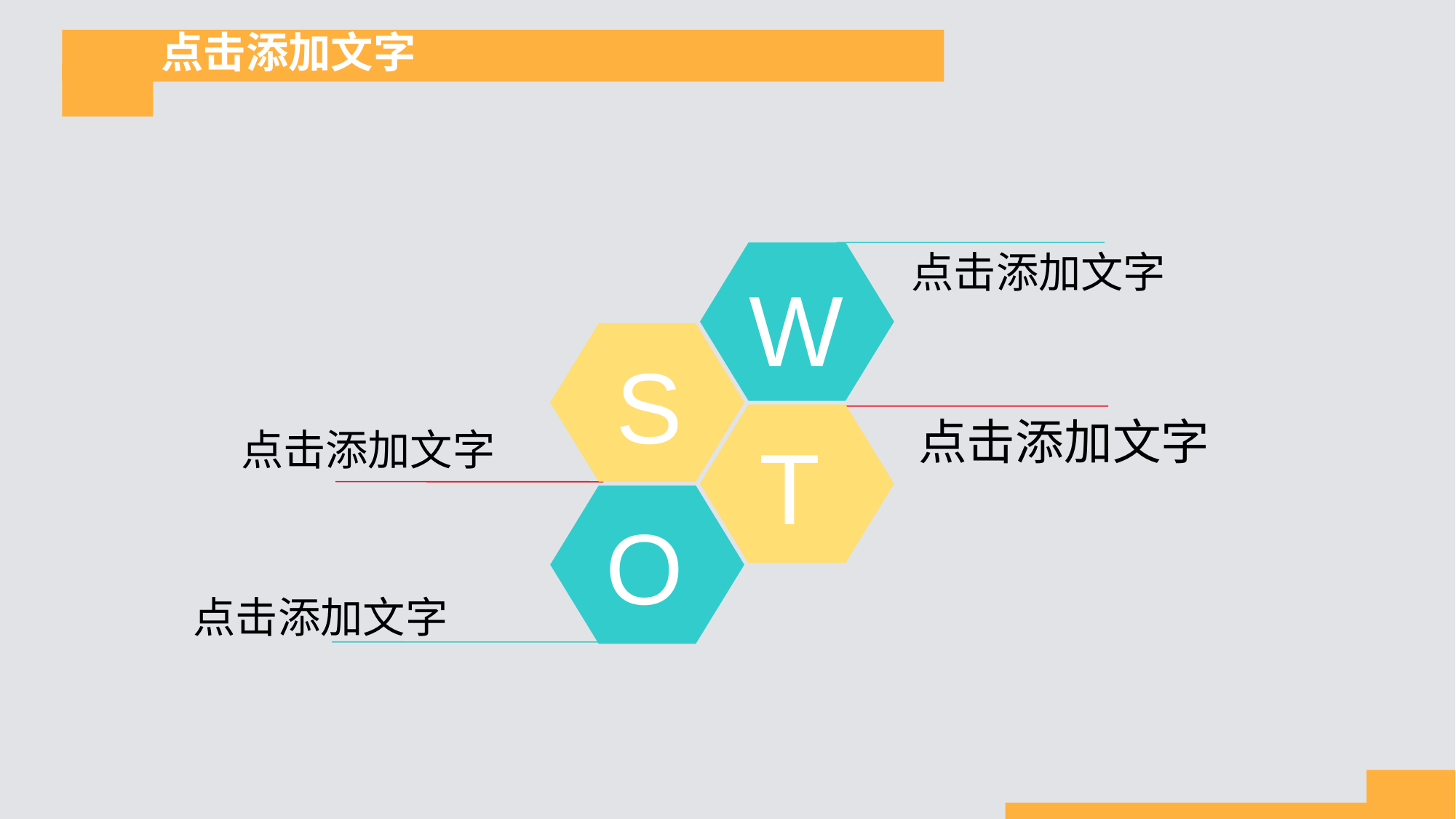

点击添加文字

点击添加文字

W

S

T

点击添加文字
点击添加文字

O
点击添加文字